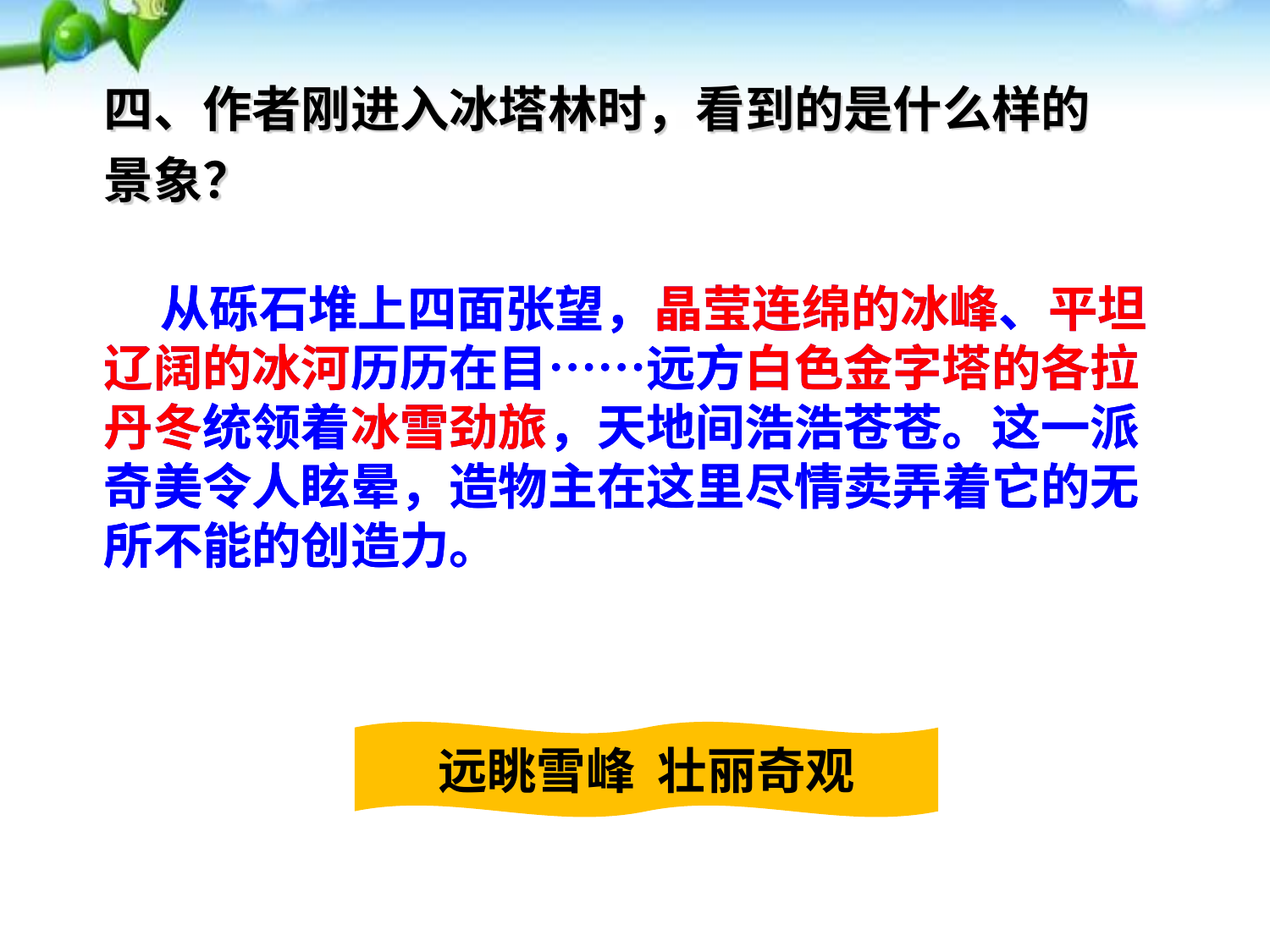

四、作者刚进入冰塔林时，看到的是什么样的景象？
    从砾石堆上四面张望，晶莹连绵的冰峰、平坦辽阔的冰河历历在目……远方白色金字塔的各拉丹冬统领着冰雪劲旅，天地间浩浩苍苍。这一派奇美令人眩晕，造物主在这里尽情卖弄着它的无所不能的创造力。
    从砾石堆上四面张望，晶莹连绵的冰峰、平坦辽阔的冰河历历在目……远方白色金字塔的各拉丹冬统领着冰雪劲旅，天地间浩浩苍苍。这一派奇美令人眩晕，造物主在这里尽情卖弄着它的无所不能的创造力。
远眺雪峰  壮丽奇观